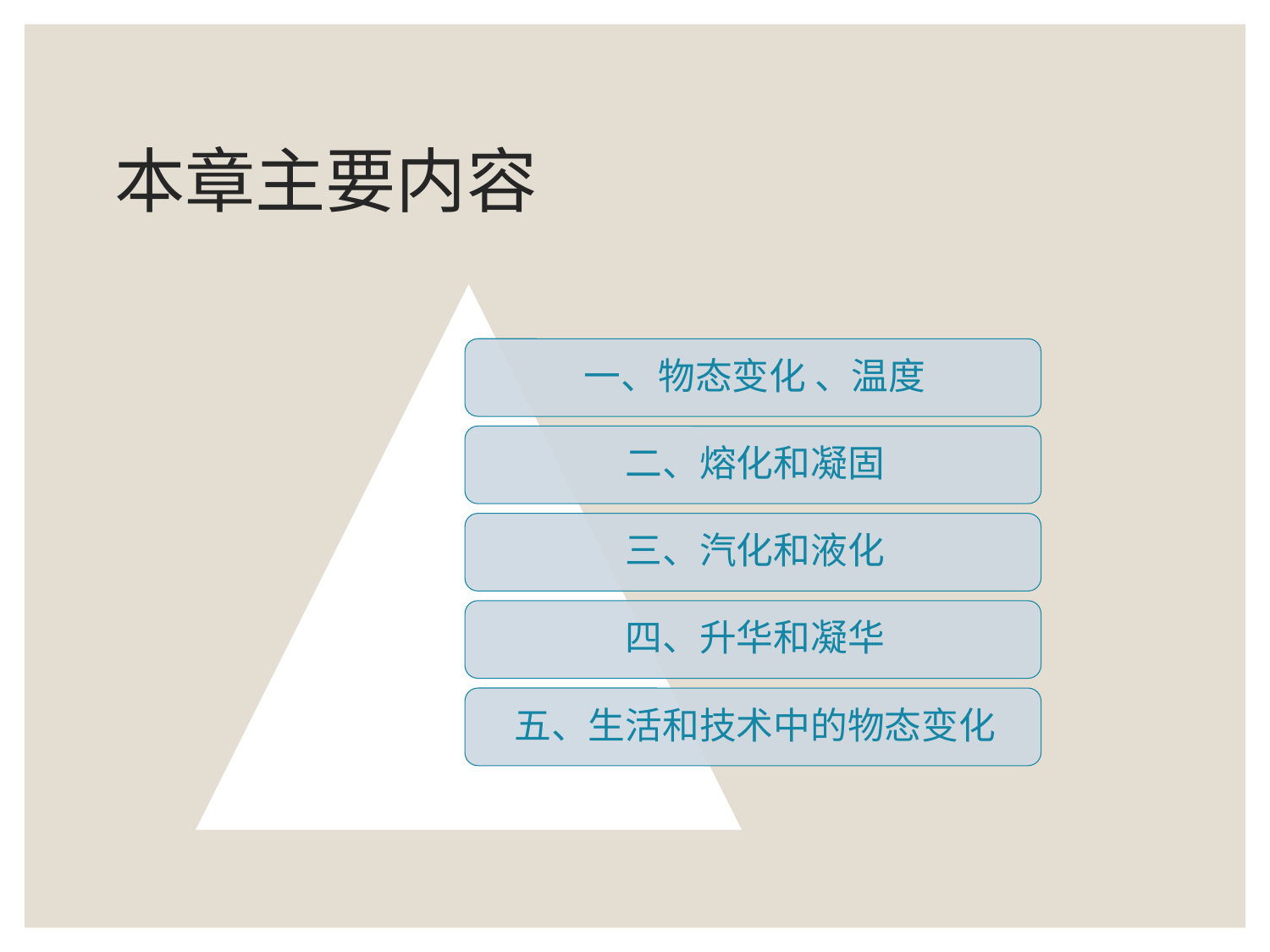

# 本章主要内容
一、物态变化 、温度
二、熔化和凝固
三、汽化和液化
四、升华和凝华
五、生活和技术中的物态变化